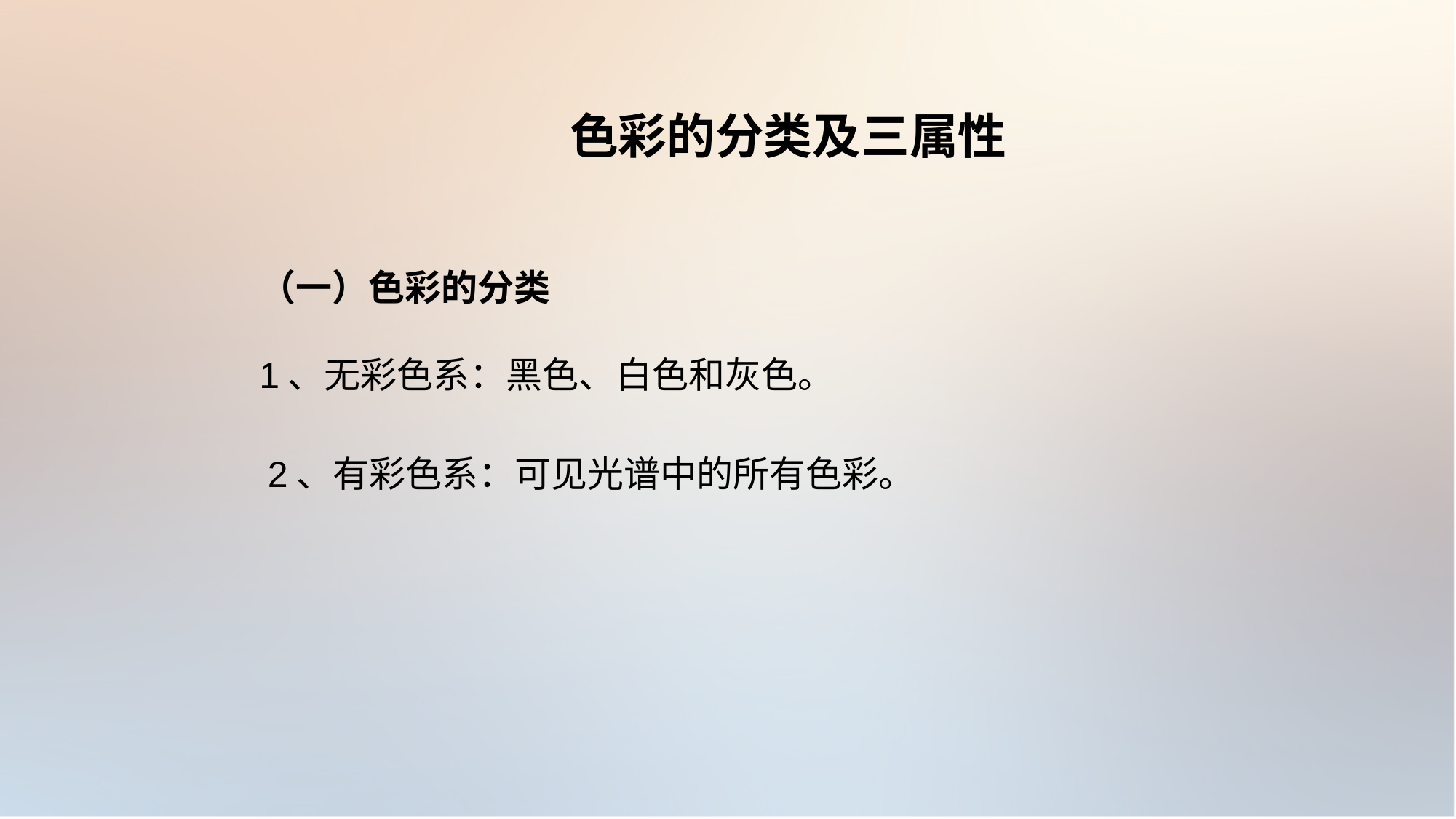

色彩的分类及三属性
（一）色彩的分类
1、无彩色系：黑色、白色和灰色。
2、有彩色系：可见光谱中的所有色彩。